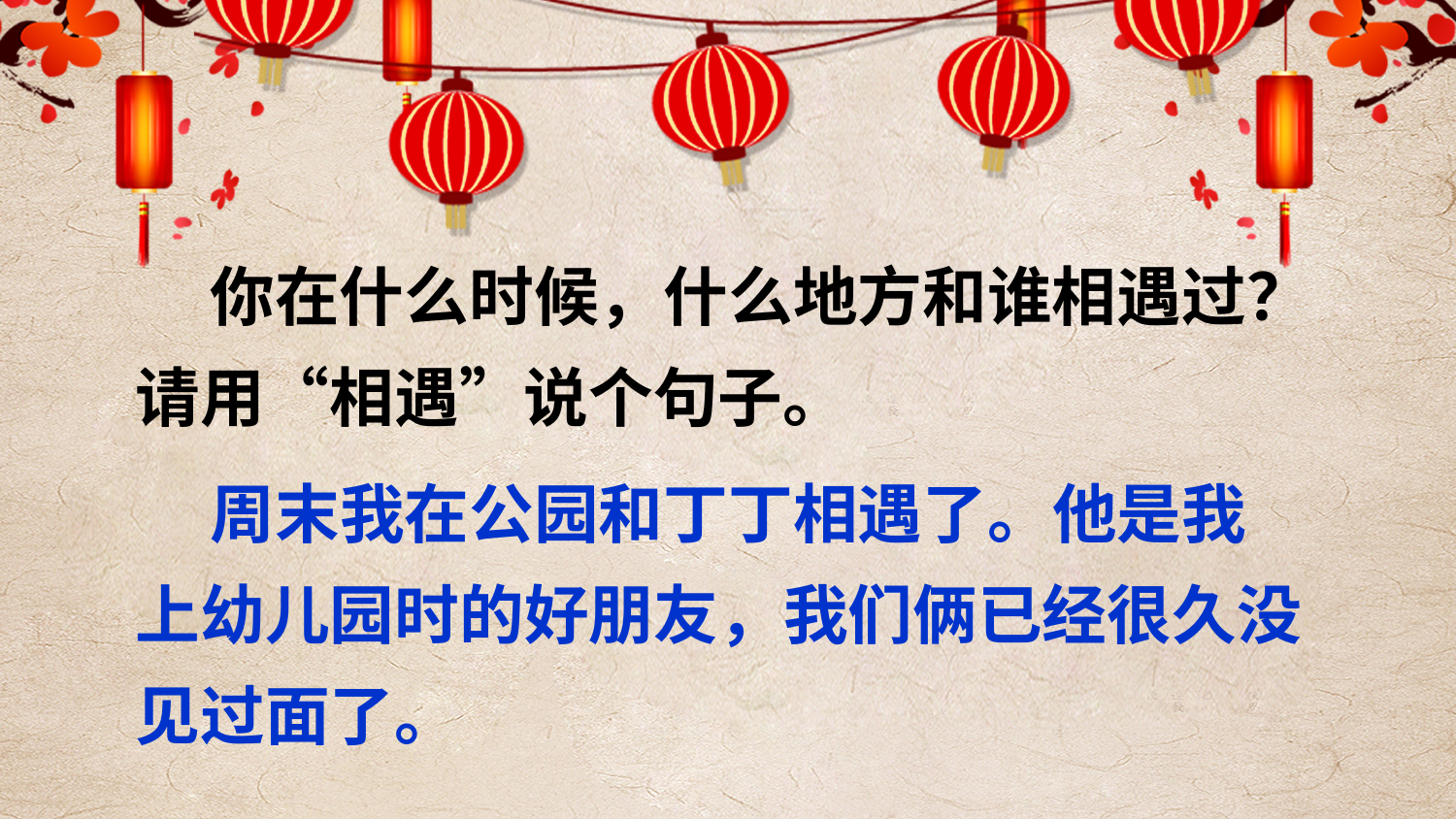

你在什么时候，什么地方和谁相遇过？请用“相遇”说个句子。
    周末我在公园和丁丁相遇了。他是我上幼儿园时的好朋友，我们俩已经很久没见过面了。